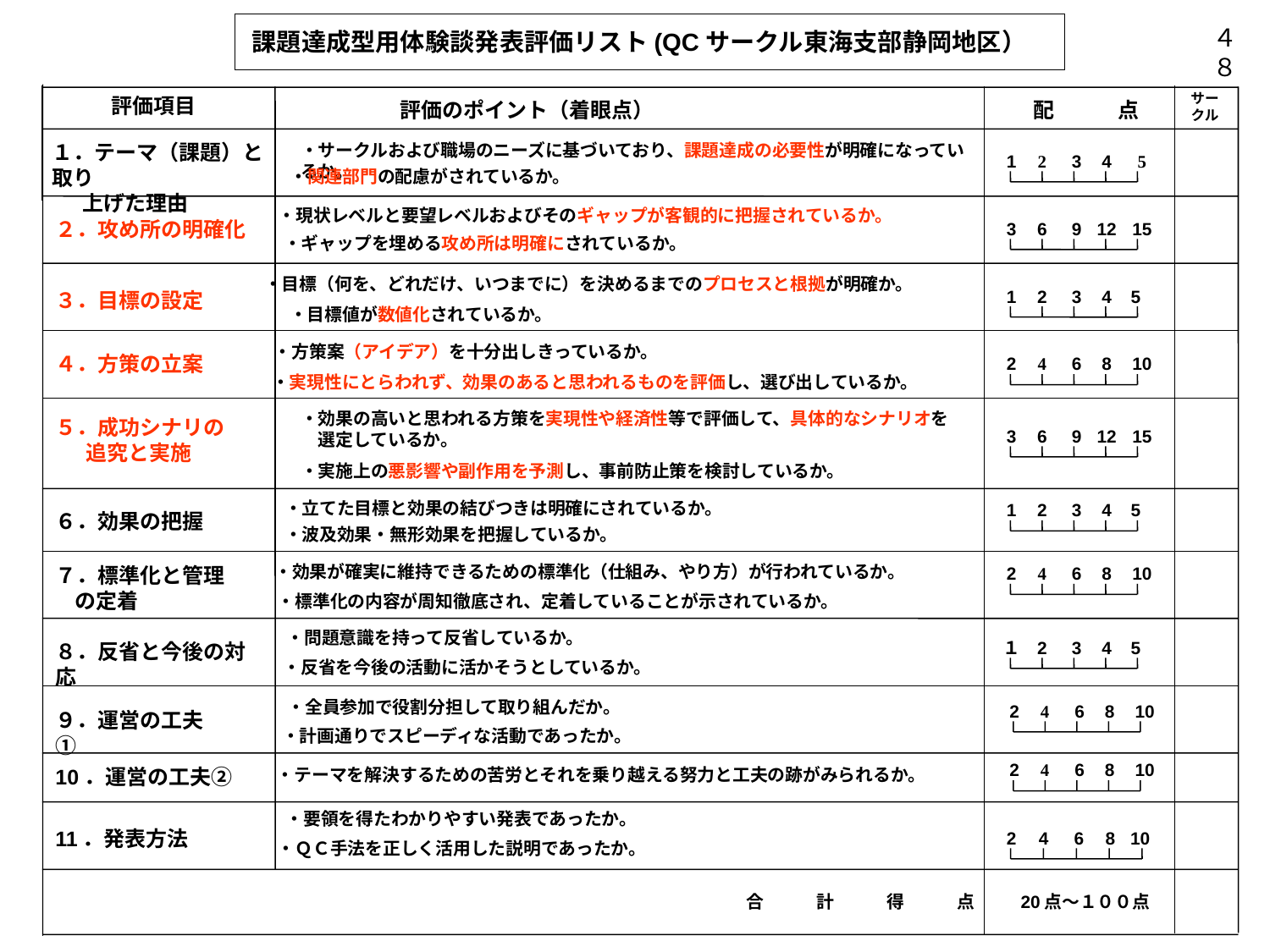

課題達成型用体験談発表評価リスト(QCサークル東海支部静岡地区）
４８
サークル

評価項目
評価のポイント（着眼点）
配　　　点

１．テーマ（課題）と取り　
 　 上げた理由
・サークルおよび職場のニーズに基づいており、課題達成の必要性が明確になっているか。
1
2
3
4
5

・関連部門の配慮がされているか。

・現状レベルと要望レベルおよびそのギャップが客観的に把握されているか。
２．攻め所の明確化
3
6
9
12
15

・ギャップを埋める攻め所は明確にされているか。

・目標（何を、どれだけ、いつまでに）を決めるまでのプロセスと根拠が明確か。
1
2
3
4
5

３．目標の設定
・目標値が数値化されているか。

・方策案（アイデア）を十分出しきっているか。
４．方策の立案
2
4
6
8
10

・実現性にとらわれず、効果のあると思われるものを評価し、選び出しているか。

・効果の高いと思われる方策を実現性や経済性等で評価して、具体的なシナリオを
　選定しているか。
５．成功シナリの
  　追究と実施
3
6
9
12
15

・実施上の悪影響や副作用を予測し、事前防止策を検討しているか。

・立てた目標と効果の結びつきは明確にされているか。
1
2
3
4
5

６．効果の把握
・波及効果・無形効果を把握しているか。

・効果が確実に維持できるための標準化（仕組み、やり方）が行われているか。
７．標準化と管理
    の定着
2
4
6
8
10

・標準化の内容が周知徹底され、定着していることが示されているか。

・問題意識を持って反省しているか。
１
2
3
4
5

８．反省と今後の対応
・反省を今後の活動に活かそうとしているか。

・全員参加で役割分担して取り組んだか。
2
4
6
8
10

９．運営の工夫①
・計画通りでスピーディな活動であったか。

2
4
6
8
10

10．運営の工夫②
・テーマを解決するための苦労とそれを乗り越える努力と工夫の跡がみられるか。

・要領を得たわかりやすい発表であったか。
11．発表方法
2
4
6
8
10

・ＱＣ手法を正しく活用した説明であったか。

合　　　計　　　得　　　点
20点～１００点